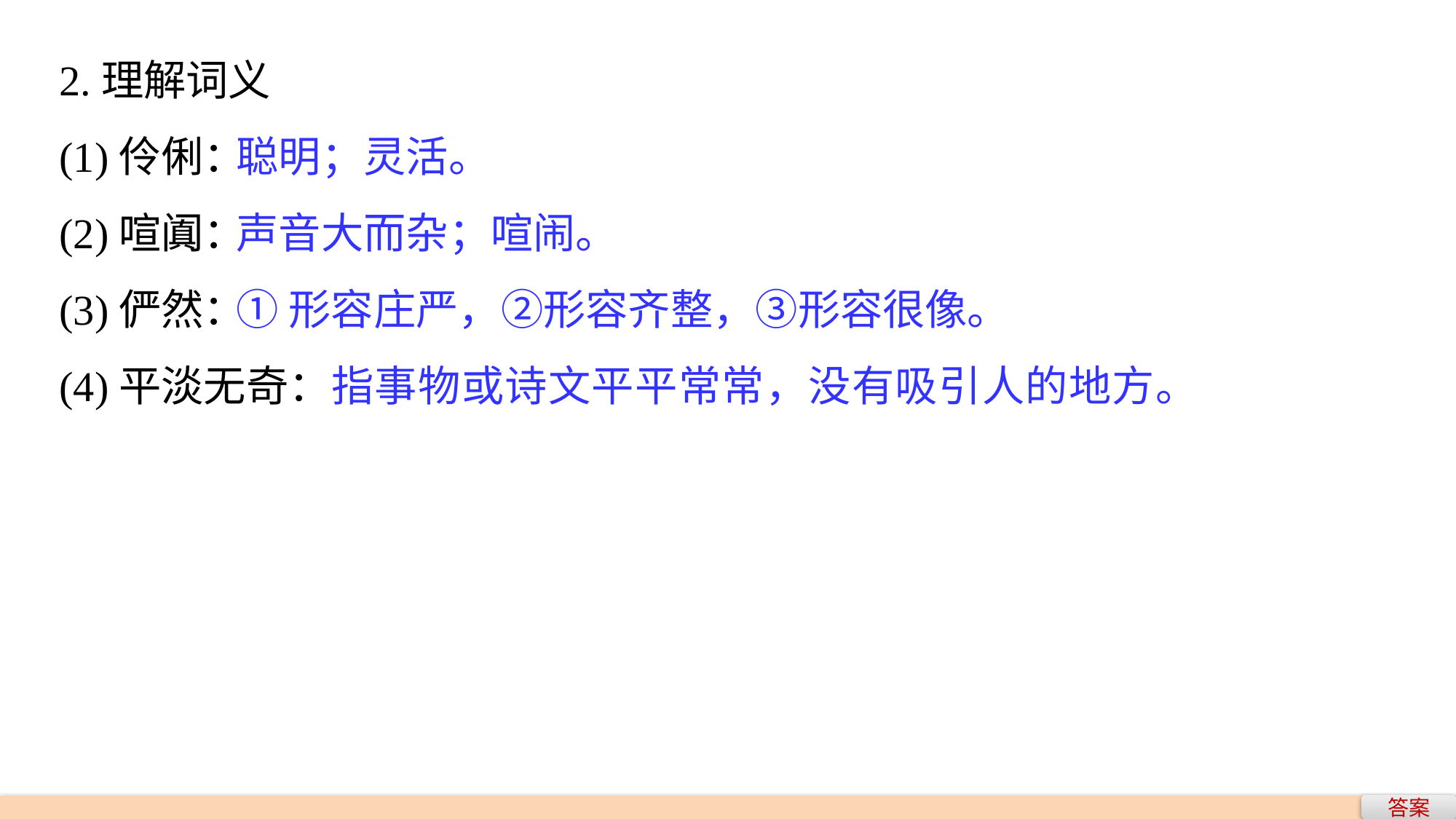

2.理解词义
(1)伶俐：
(2)喧阗：
(3)俨然：
(4)平淡无奇：
聪明；灵活。
声音大而杂；喧闹。
①形容庄严，②形容齐整，③形容很像。
        指事物或诗文平平常常，没有吸引人的地方。
答案